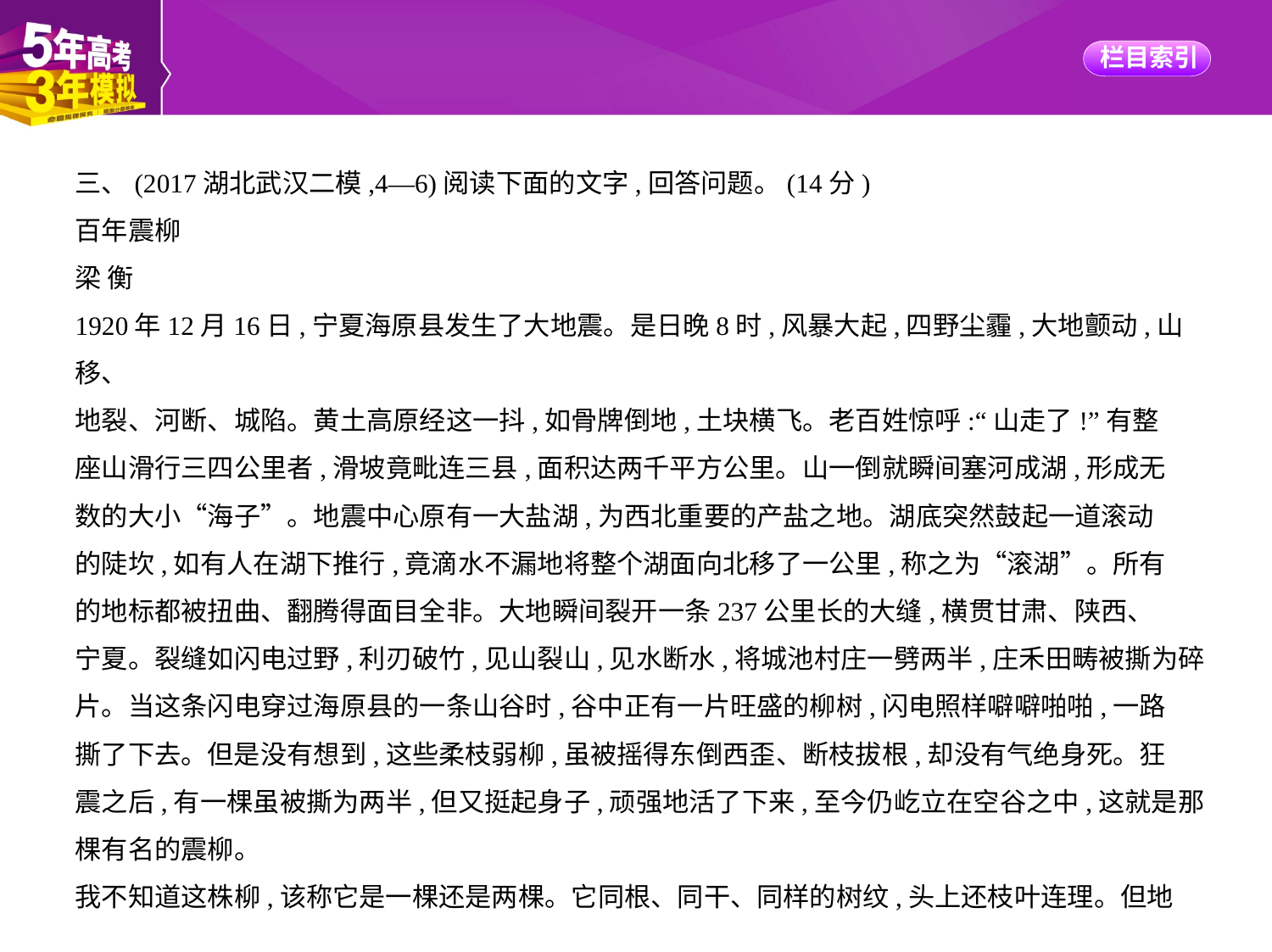

三、(2017湖北武汉二模,4—6)阅读下面的文字,回答问题。(14分)
百年震柳
梁 衡
1920年12月16日,宁夏海原县发生了大地震。是日晚8时,风暴大起,四野尘霾,大地颤动,山移、
地裂、河断、城陷。黄土高原经这一抖,如骨牌倒地,土块横飞。老百姓惊呼:“山走了!”有整
座山滑行三四公里者,滑坡竟毗连三县,面积达两千平方公里。山一倒就瞬间塞河成湖,形成无
数的大小“海子”。地震中心原有一大盐湖,为西北重要的产盐之地。湖底突然鼓起一道滚动
的陡坎,如有人在湖下推行,竟滴水不漏地将整个湖面向北移了一公里,称之为“滚湖”。所有
的地标都被扭曲、翻腾得面目全非。大地瞬间裂开一条237公里长的大缝,横贯甘肃、陕西、
宁夏。裂缝如闪电过野,利刃破竹,见山裂山,见水断水,将城池村庄一劈两半,庄禾田畴被撕为碎
片。当这条闪电穿过海原县的一条山谷时,谷中正有一片旺盛的柳树,闪电照样噼噼啪啪,一路
撕了下去。但是没有想到,这些柔枝弱柳,虽被摇得东倒西歪、断枝拔根,却没有气绝身死。狂
震之后,有一棵虽被撕为两半,但又挺起身子,顽强地活了下来,至今仍屹立在空谷之中,这就是那
棵有名的震柳。
我不知道这株柳,该称它是一棵还是两棵。它同根、同干、同样的树纹,头上还枝叶连理。但地